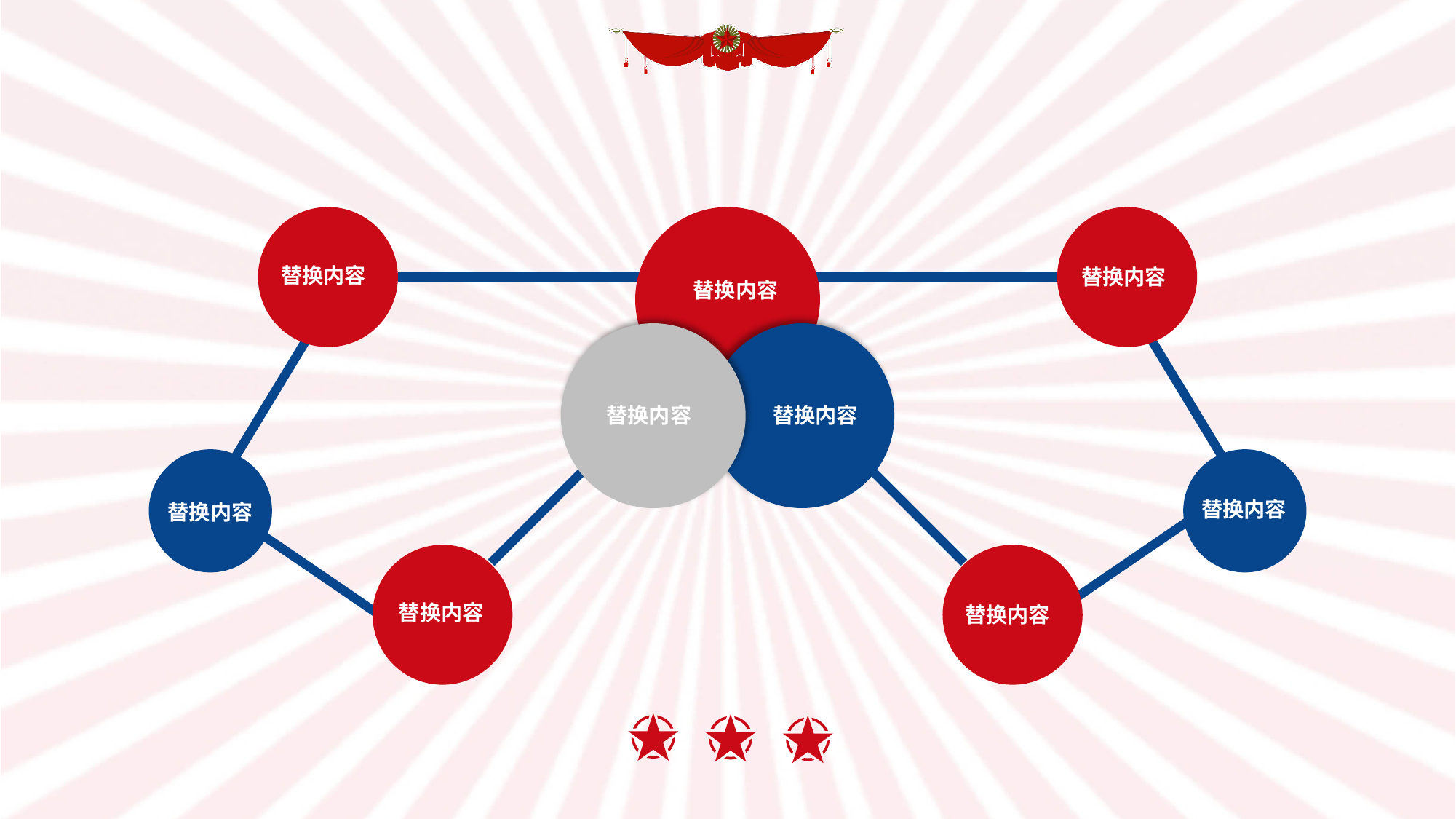

替换内容
替换内容
替换内容

替换内容
替换内容

替换内容
替换内容

替换内容
替换内容